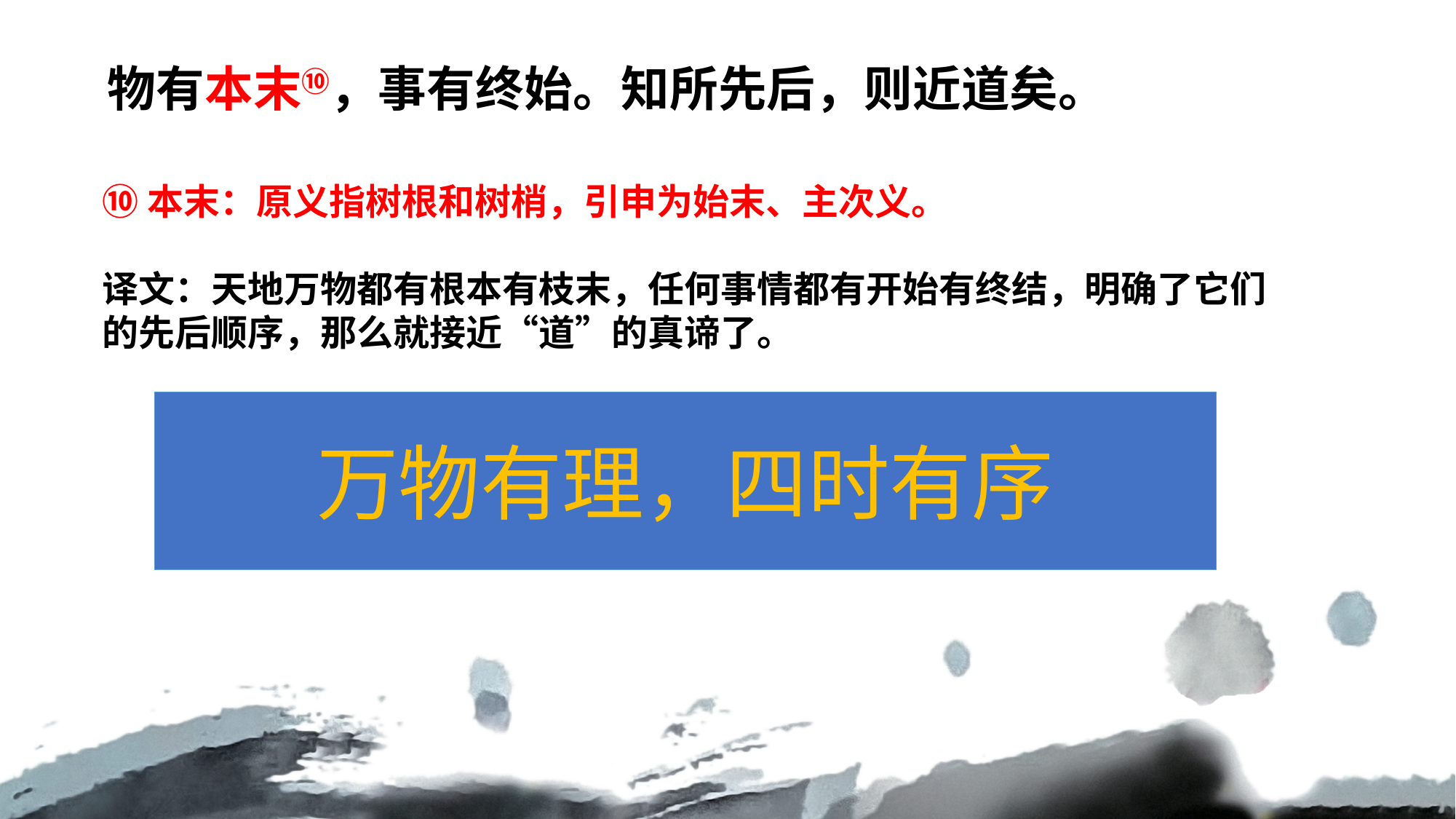

物有本末⑩，事有终始。知所先后，则近道矣。
⑩本末：原义指树根和树梢，引申为始末、主次义。

译文：天地万物都有根本有枝末，任何事情都有开始有终结，明确了它们的先后顺序，那么就接近“道”的真谛了。
万物有理，四时有序